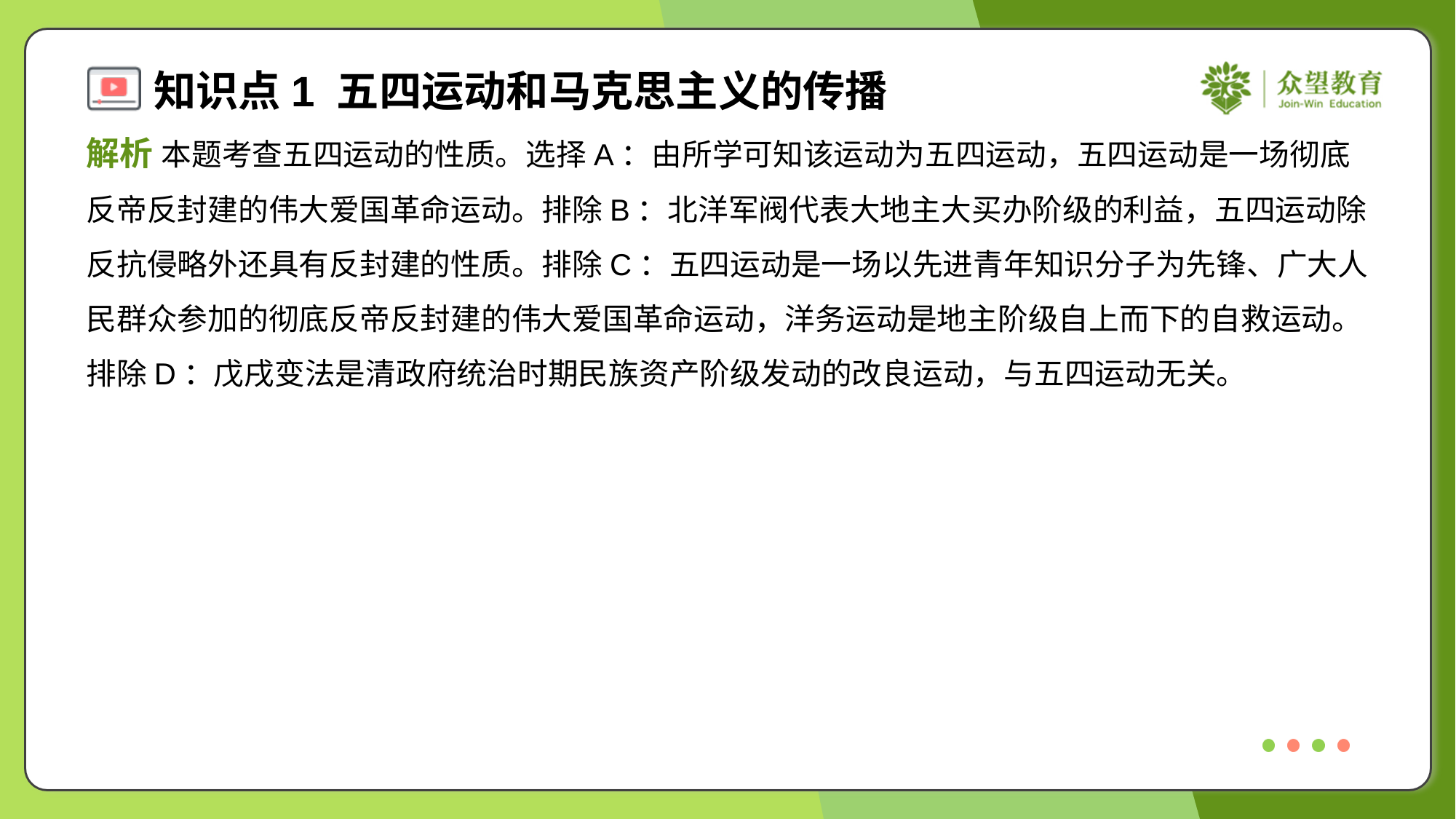

解析 本题考查五四运动的性质。选择A：由所学可知该运动为五四运动，五四运动是一场彻底
反帝反封建的伟大爱国革命运动。排除B：北洋军阀代表大地主大买办阶级的利益，五四运动除
反抗侵略外还具有反封建的性质。排除C：五四运动是一场以先进青年知识分子为先锋、广大人
民群众参加的彻底反帝反封建的伟大爱国革命运动，洋务运动是地主阶级自上而下的自救运动。
排除D：戊戌变法是清政府统治时期民族资产阶级发动的改良运动，与五四运动无关。